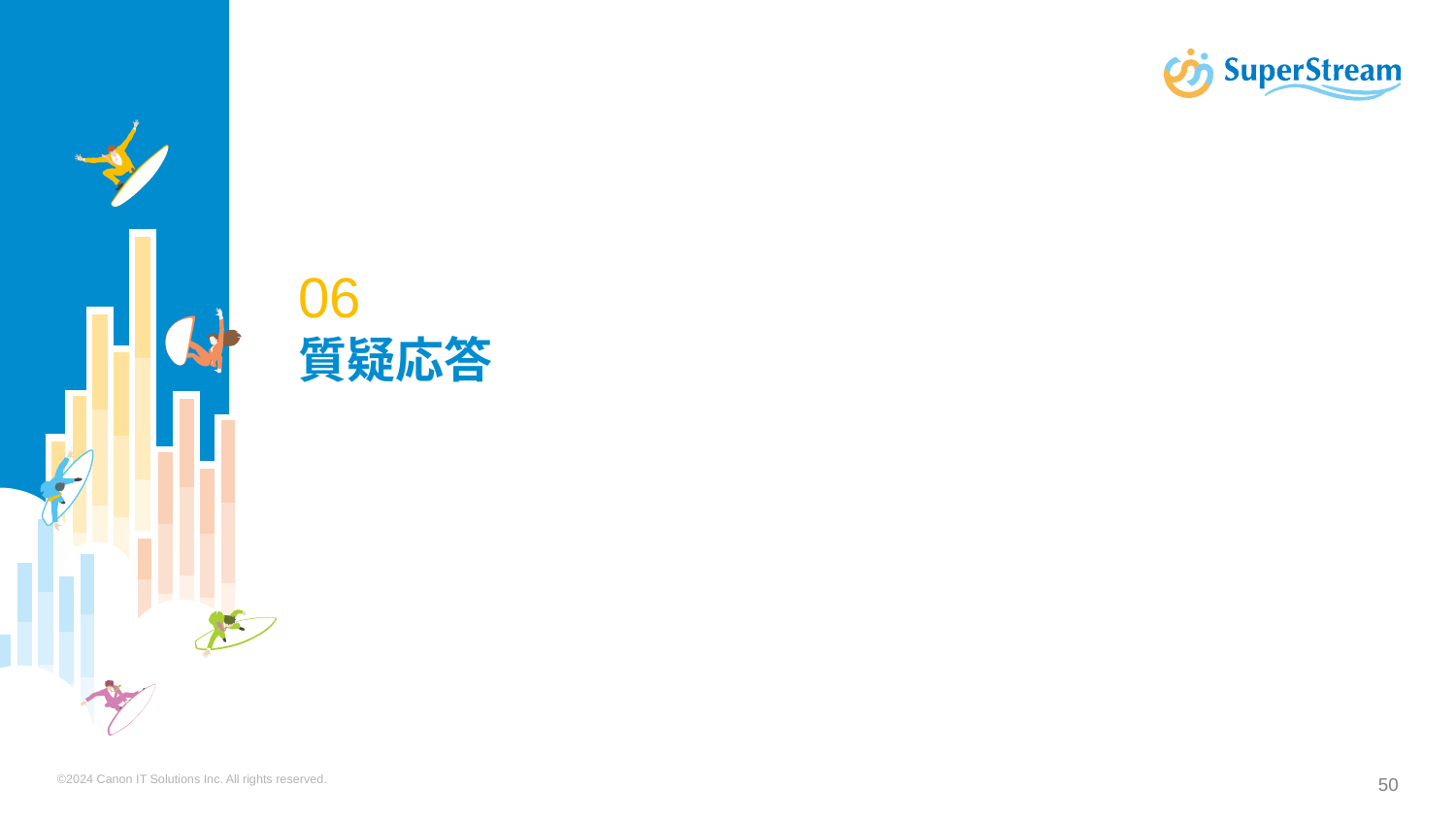

# 06 質疑応答
©2024 Canon IT Solutions Inc. All rights reserved.
50